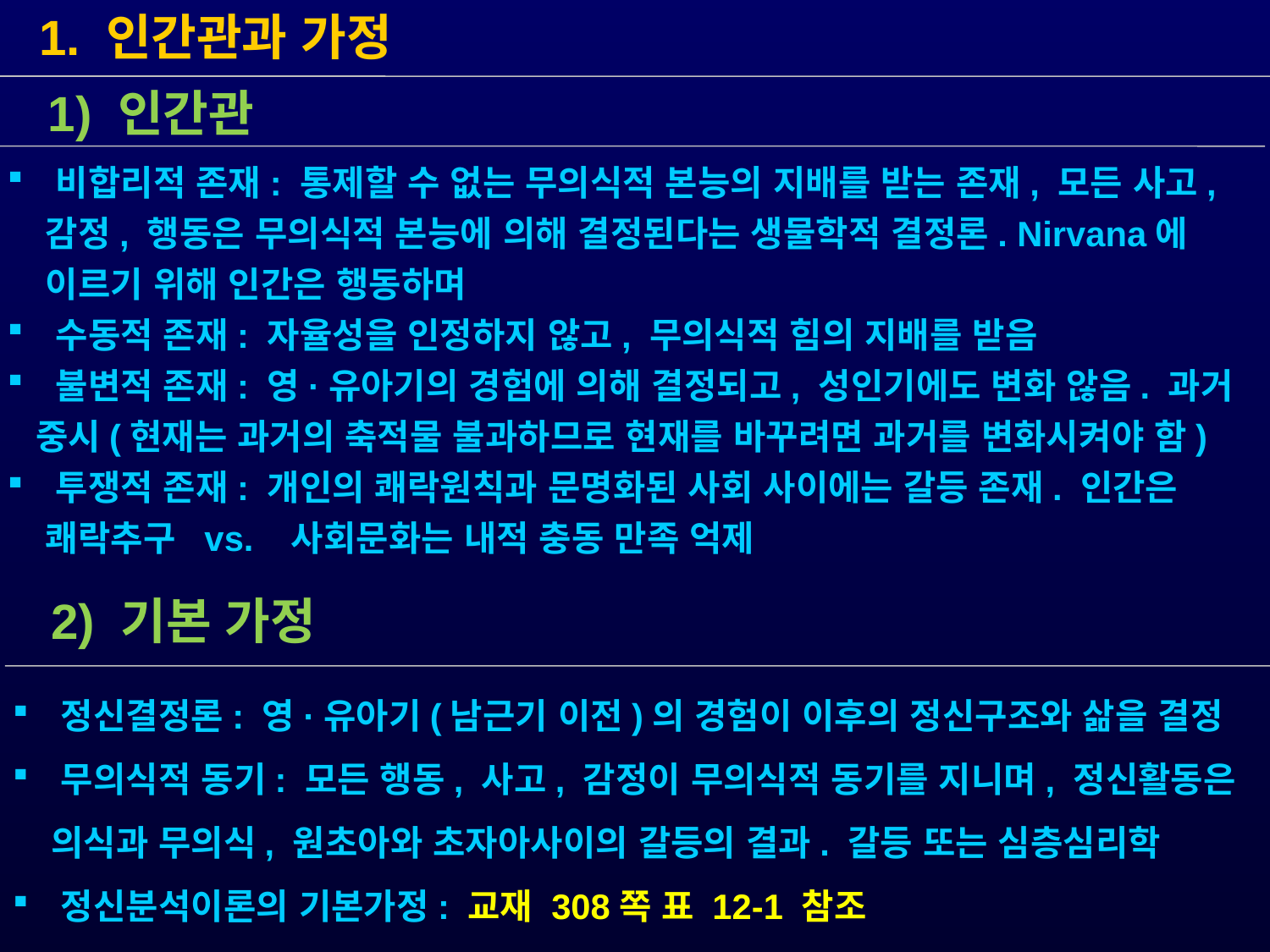

1. 인간관과 가정

 정신결정론: 영·유아기(남근기 이전)의 경험이 이후의 정신구조와 삶을 결정
 무의식적 동기: 모든 행동, 사고, 감정이 무의식적 동기를 지니며, 정신활동은
   의식과 무의식, 원초아와 초자아사이의 갈등의 결과. 갈등 또는 심층심리학
 정신분석이론의 기본가정: 교재 308쪽 표 12-1 참조
  1) 인간관

 비합리적 존재: 통제할 수 없는 무의식적 본능의 지배를 받는 존재, 모든 사고,
   감정, 행동은 무의식적 본능에 의해 결정된다는 생물학적 결정론. Nirvana에
   이르기 위해 인간은 행동하며
 수동적 존재: 자율성을 인정하지 않고, 무의식적 힘의 지배를 받음
 불변적 존재: 영·유아기의 경험에 의해 결정되고, 성인기에도 변화 않음. 과거
  중시(현재는 과거의 축적물 불과하므로 현재를 바꾸려면 과거를 변화시켜야 함)
 투쟁적 존재: 개인의 쾌락원칙과 문명화된 사회 사이에는 갈등 존재. 인간은
   쾌락추구  vs.   사회문화는 내적 충동 만족 억제
  2) 기본 가정